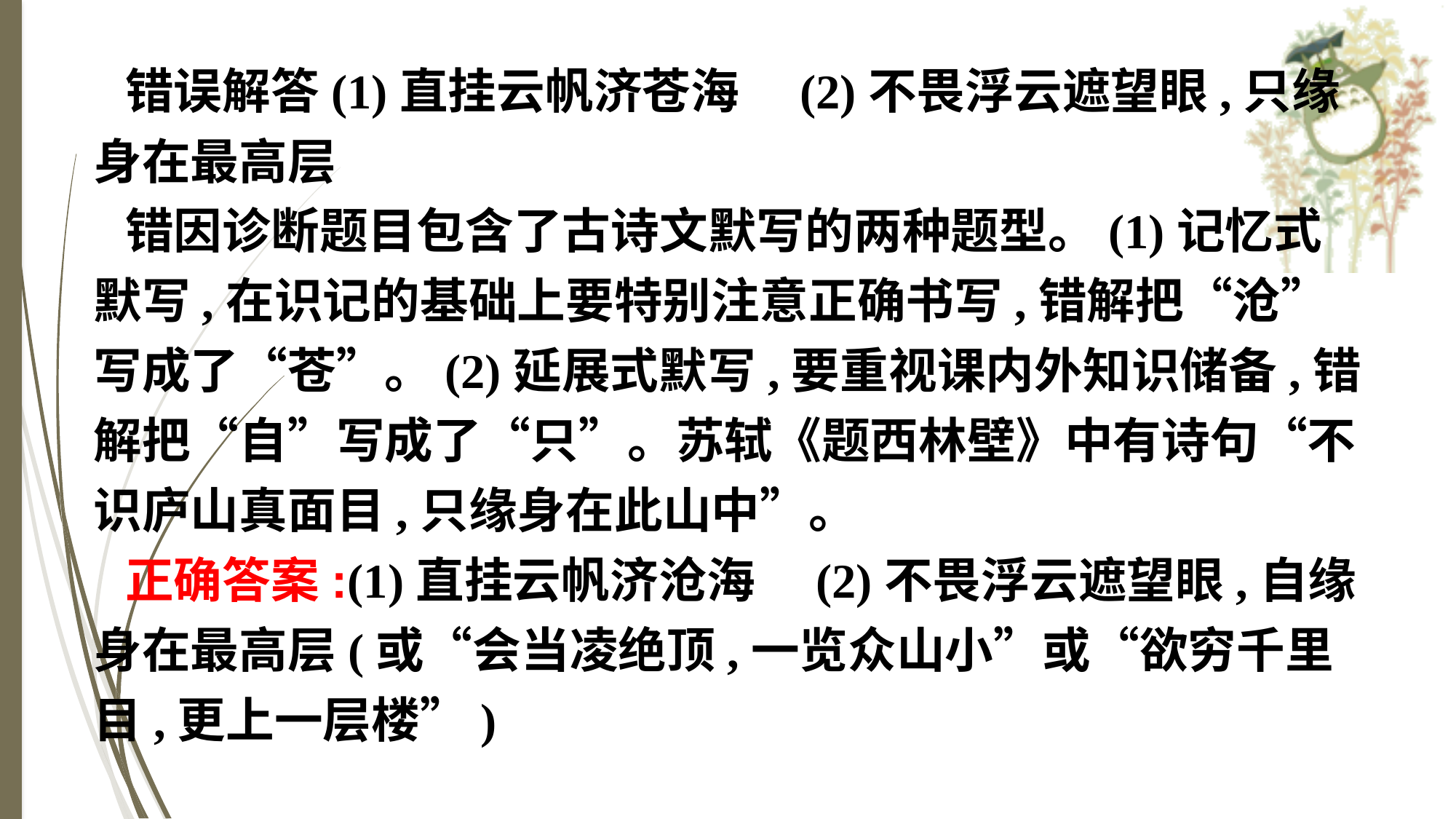

错误解答(1)直挂云帆济苍海　(2)不畏浮云遮望眼,只缘身在最高层
错因诊断题目包含了古诗文默写的两种题型。(1)记忆式默写,在识记的基础上要特别注意正确书写,错解把“沧”写成了“苍”。(2)延展式默写,要重视课内外知识储备,错解把“自”写成了“只”。苏轼《题西林壁》中有诗句“不识庐山真面目,只缘身在此山中”。
正确答案:(1)直挂云帆济沧海　(2)不畏浮云遮望眼,自缘身在最高层(或“会当凌绝顶,一览众山小”或“欲穷千里目,更上一层楼”)